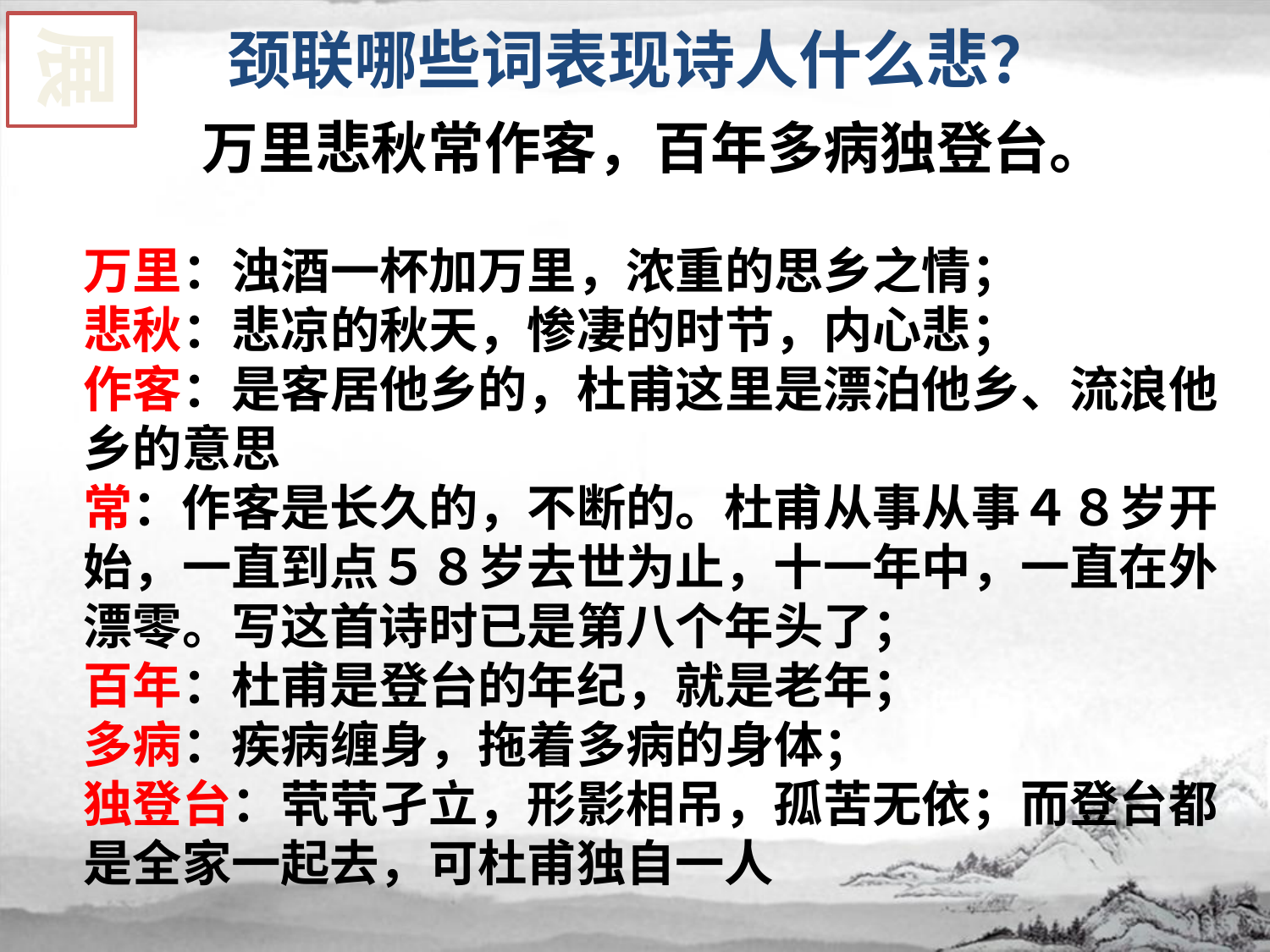

展
颈联哪些词表现诗人什么悲？
万里悲秋常作客，百年多病独登台。

万里：浊酒一杯加万里，浓重的思乡之情；
悲秋：悲凉的秋天，惨凄的时节，内心悲；
作客：是客居他乡的，杜甫这里是漂泊他乡、流浪他乡的意思
常：作客是长久的，不断的。杜甫从事从事４８岁开始，一直到点５８岁去世为止，十一年中，一直在外漂零。写这首诗时已是第八个年头了；
百年：杜甫是登台的年纪，就是老年；
多病：疾病缠身，拖着多病的身体；
独登台：茕茕孑立，形影相吊，孤苦无依；而登台都是全家一起去，可杜甫独自一人